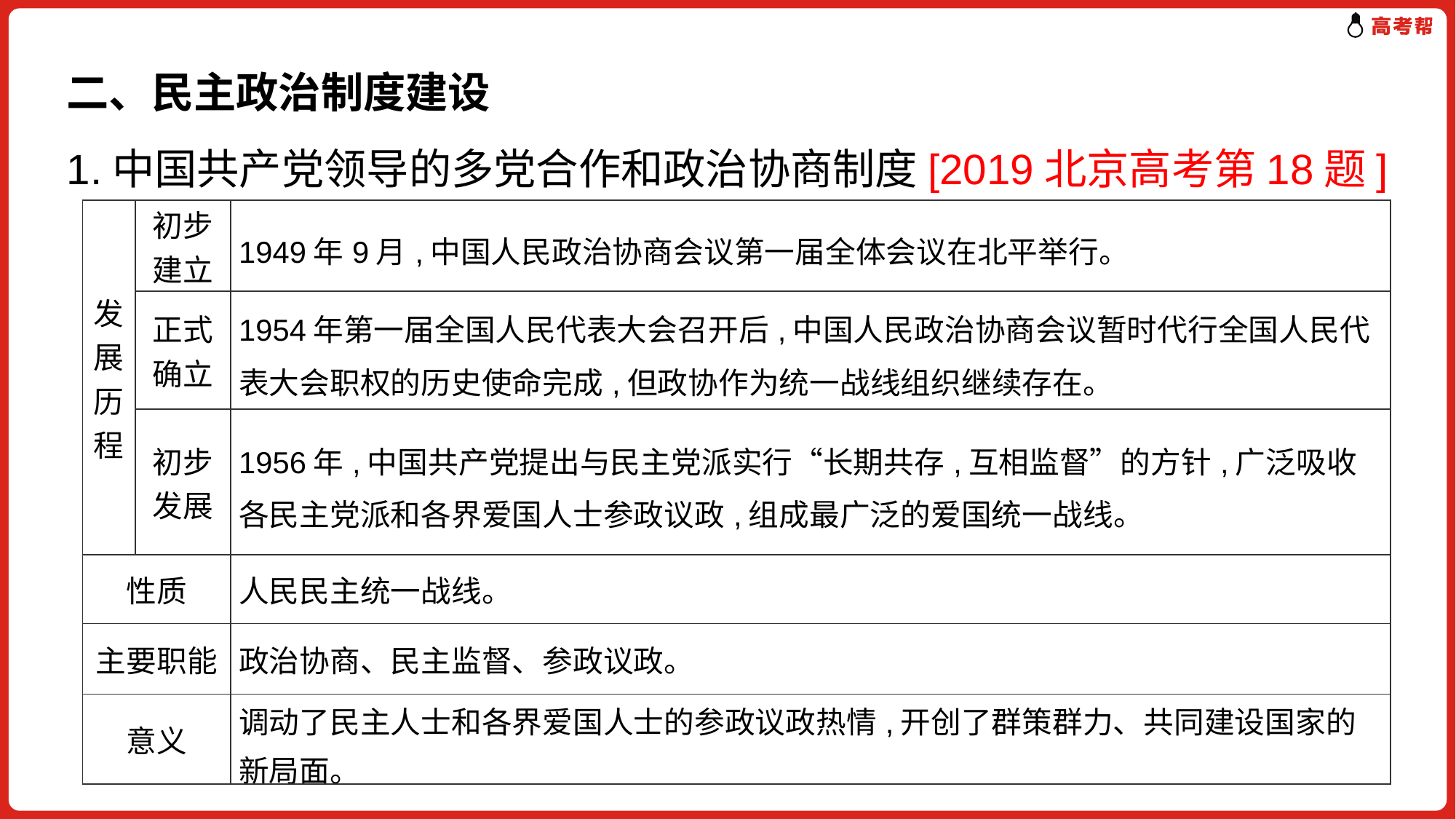

二、民主政治制度建设
1.中国共产党领导的多党合作和政治协商制度[2019北京高考第18题]
| 发展历程 | 初步 建立 | 1949年9月,中国人民政治协商会议第一届全体会议在北平举行。 |
| --- | --- | --- |
|  | 正式 确立 | 1954年第一届全国人民代表大会召开后,中国人民政治协商会议暂时代行全国人民代表大会职权的历史使命完成,但政协作为统一战线组织继续存在。 |
|  | 初步 发展 | 1956年,中国共产党提出与民主党派实行“长期共存,互相监督”的方针,广泛吸收各民主党派和各界爱国人士参政议政,组成最广泛的爱国统一战线。 |
| 性质 |  | 人民民主统一战线。 |
| 主要职能 |  | 政治协商、民主监督、参政议政。 |
| 意义 |  | 调动了民主人士和各界爱国人士的参政议政热情,开创了群策群力、共同建设国家的新局面。 |